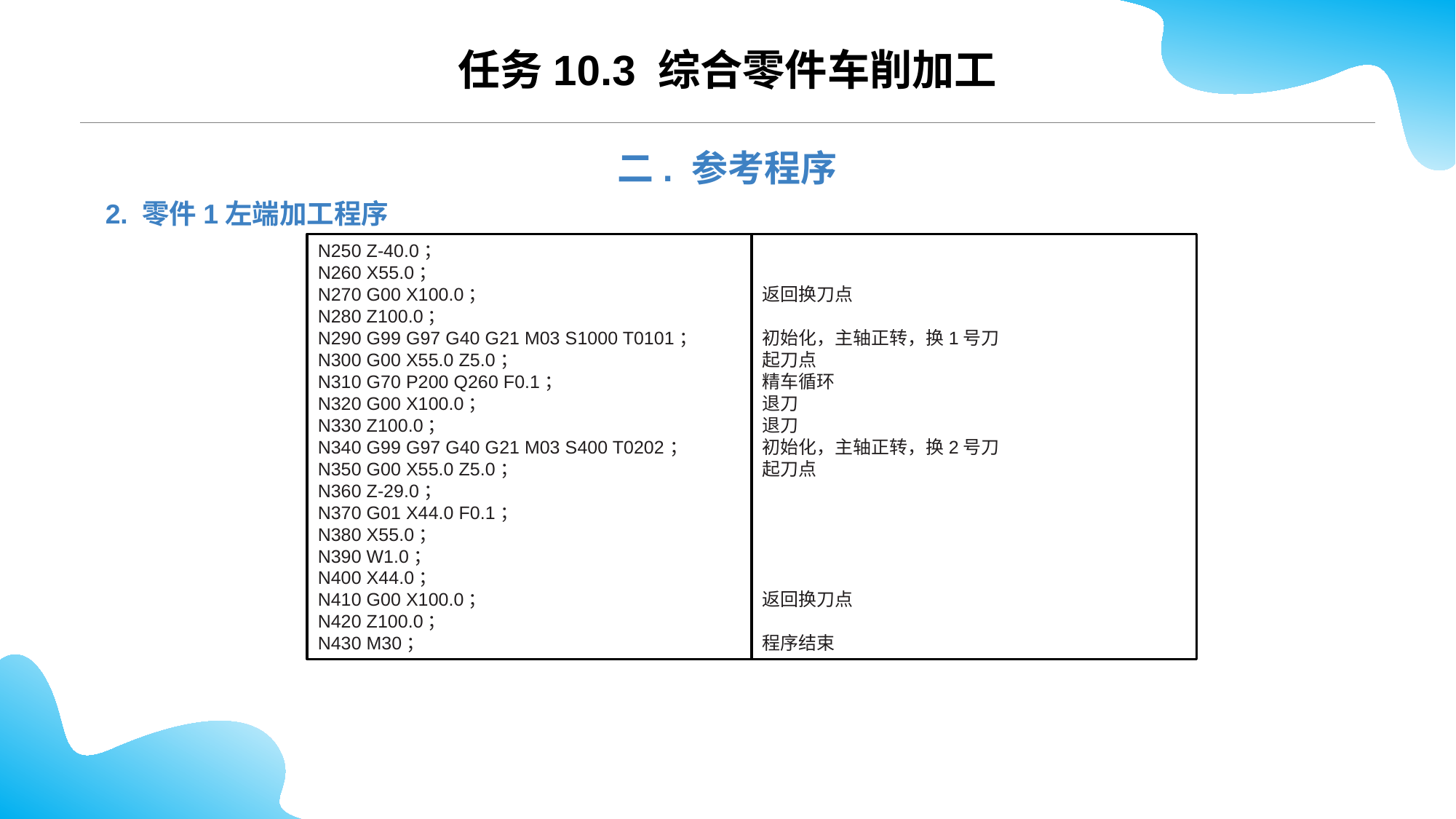

CONTENTS
任务10.3 综合零件车削加工
二. 参考程序
2. 零件1左端加工程序
N250 Z-40.0；
N260 X55.0；
N270 G00 X100.0；
N280 Z100.0；
N290 G99 G97 G40 G21 M03 S1000 T0101；
N300 G00 X55.0 Z5.0；
N310 G70 P200 Q260 F0.1；
N320 G00 X100.0；
N330 Z100.0；
N340 G99 G97 G40 G21 M03 S400 T0202；
N350 G00 X55.0 Z5.0；
N360 Z-29.0；
N370 G01 X44.0 F0.1；
N380 X55.0；
N390 W1.0；
N400 X44.0；
N410 G00 X100.0；
N420 Z100.0；
N430 M30；

返回换刀点

初始化，主轴正转，换1号刀
起刀点
精车循环
退刀
退刀
初始化，主轴正转，换2号刀
起刀点

返回换刀点

程序结束